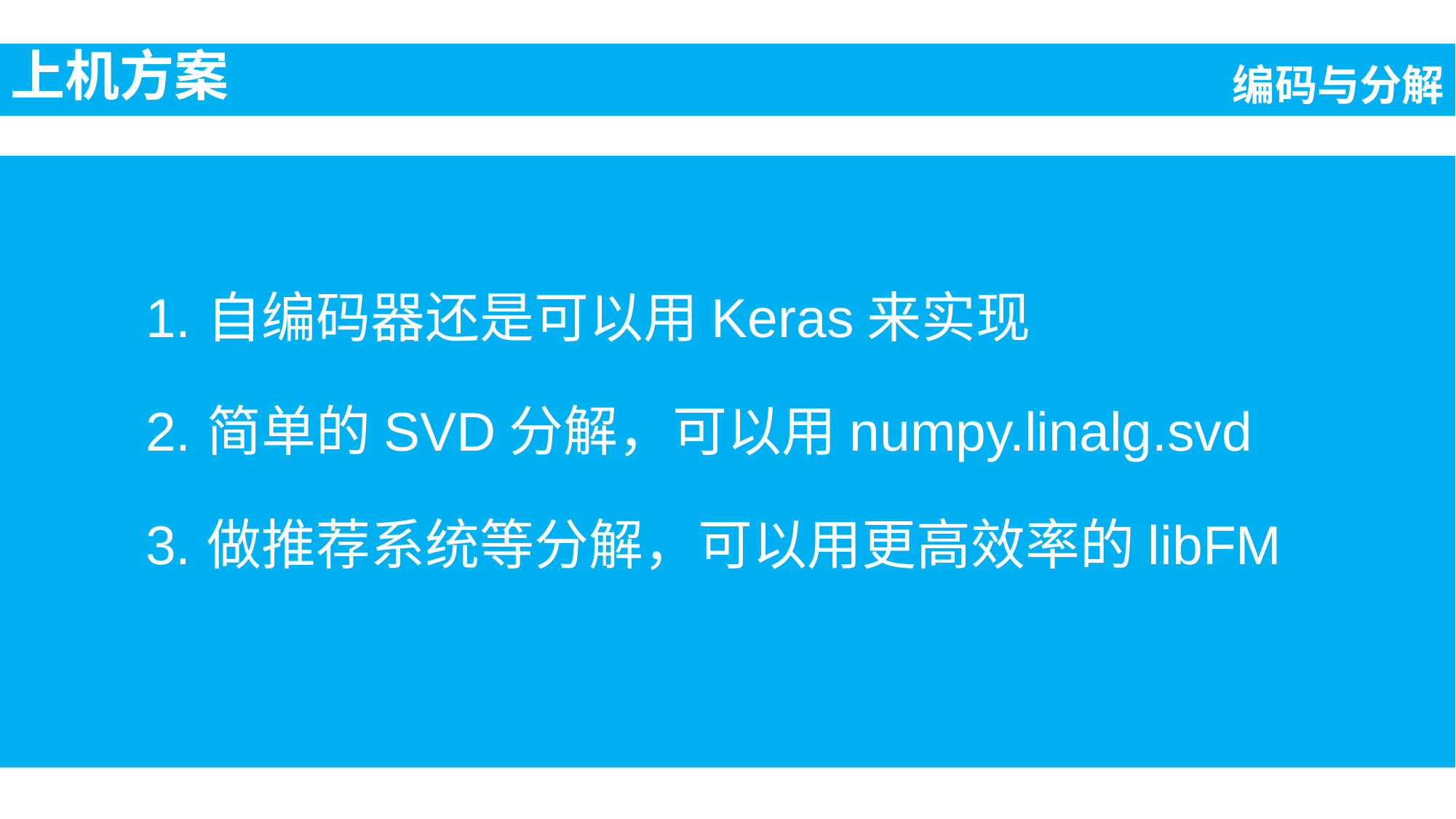

上机方案
编码与分解
自编码器还是可以用Keras来实现
简单的SVD分解，可以用numpy.linalg.svd
做推荐系统等分解，可以用更高效率的libFM